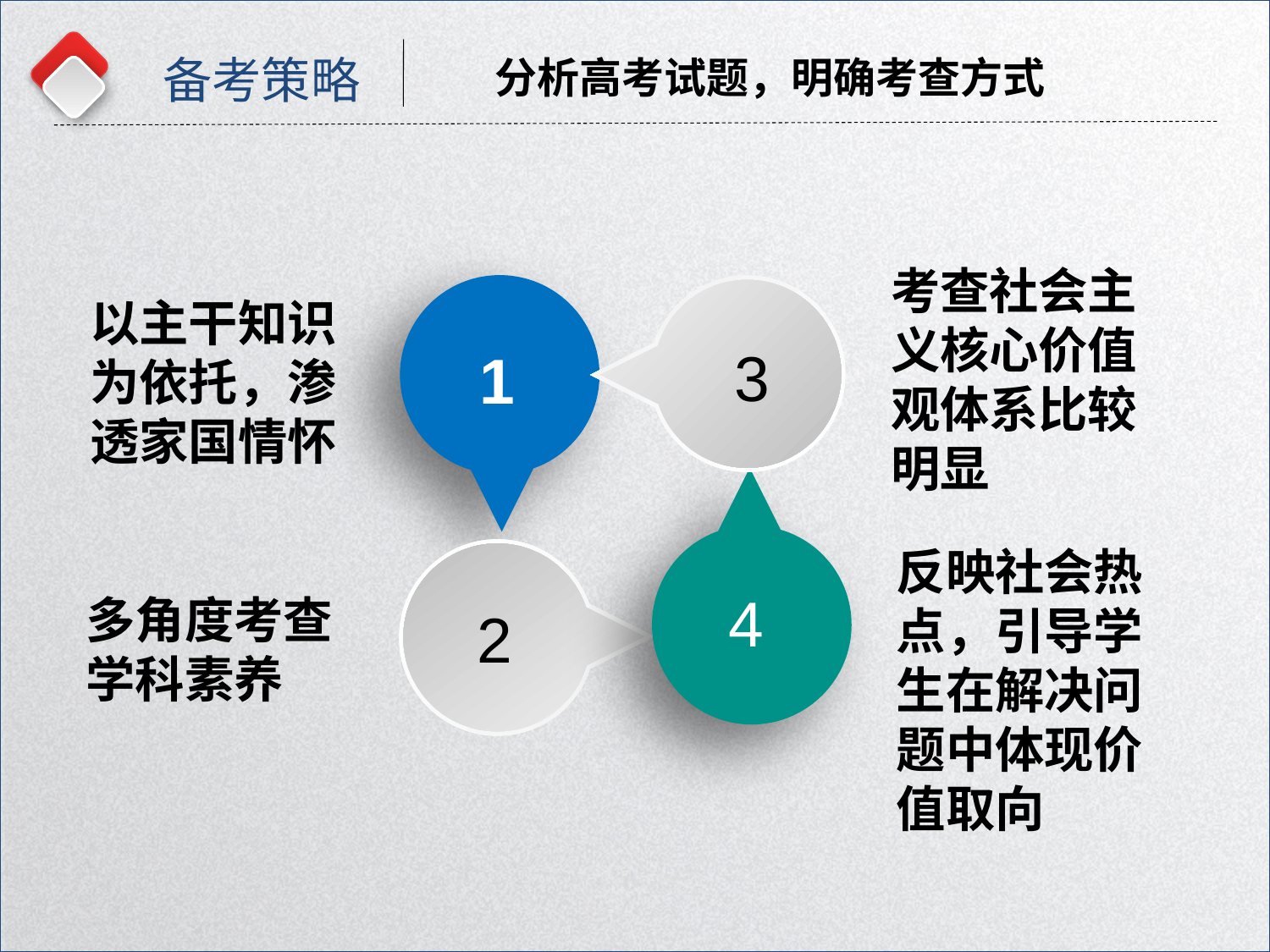

备考策略
分析高考试题，明确考查方式

考查社会主义核心价值观体系比较明显

以主干知识为依托，渗透家国情怀
3
1

反映社会热点，引导学生在解决问题中体现价值取向
4
多角度考查学科素养
2